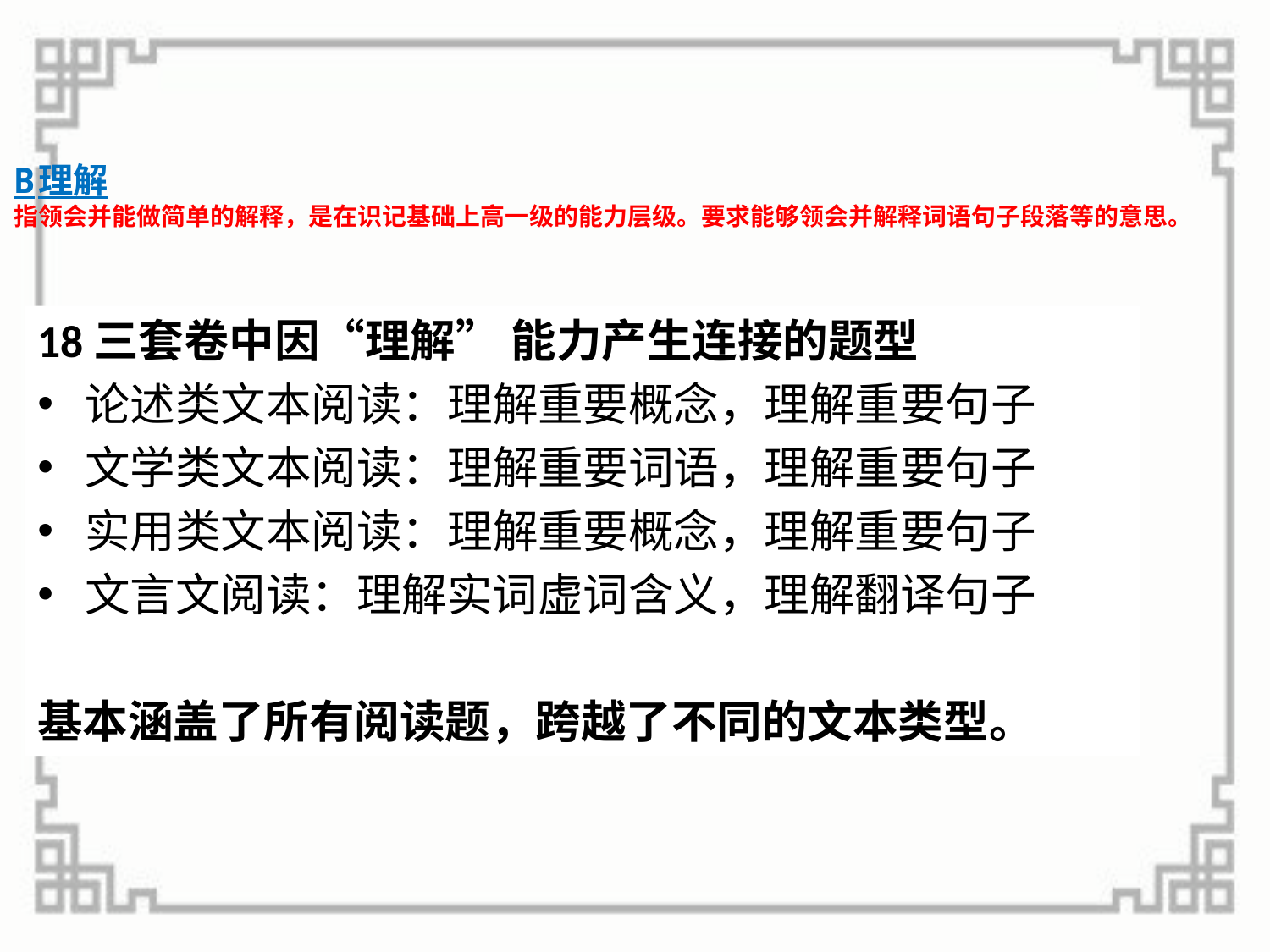

# B理解 指领会并能做简单的解释，是在识记基础上高一级的能力层级。要求能够领会并解释词语句子段落等的意思。
18三套卷中因“理解” 能力产生连接的题型
论述类文本阅读：理解重要概念，理解重要句子
文学类文本阅读：理解重要词语，理解重要句子
实用类文本阅读：理解重要概念，理解重要句子
文言文阅读：理解实词虚词含义，理解翻译句子

基本涵盖了所有阅读题，跨越了不同的文本类型。